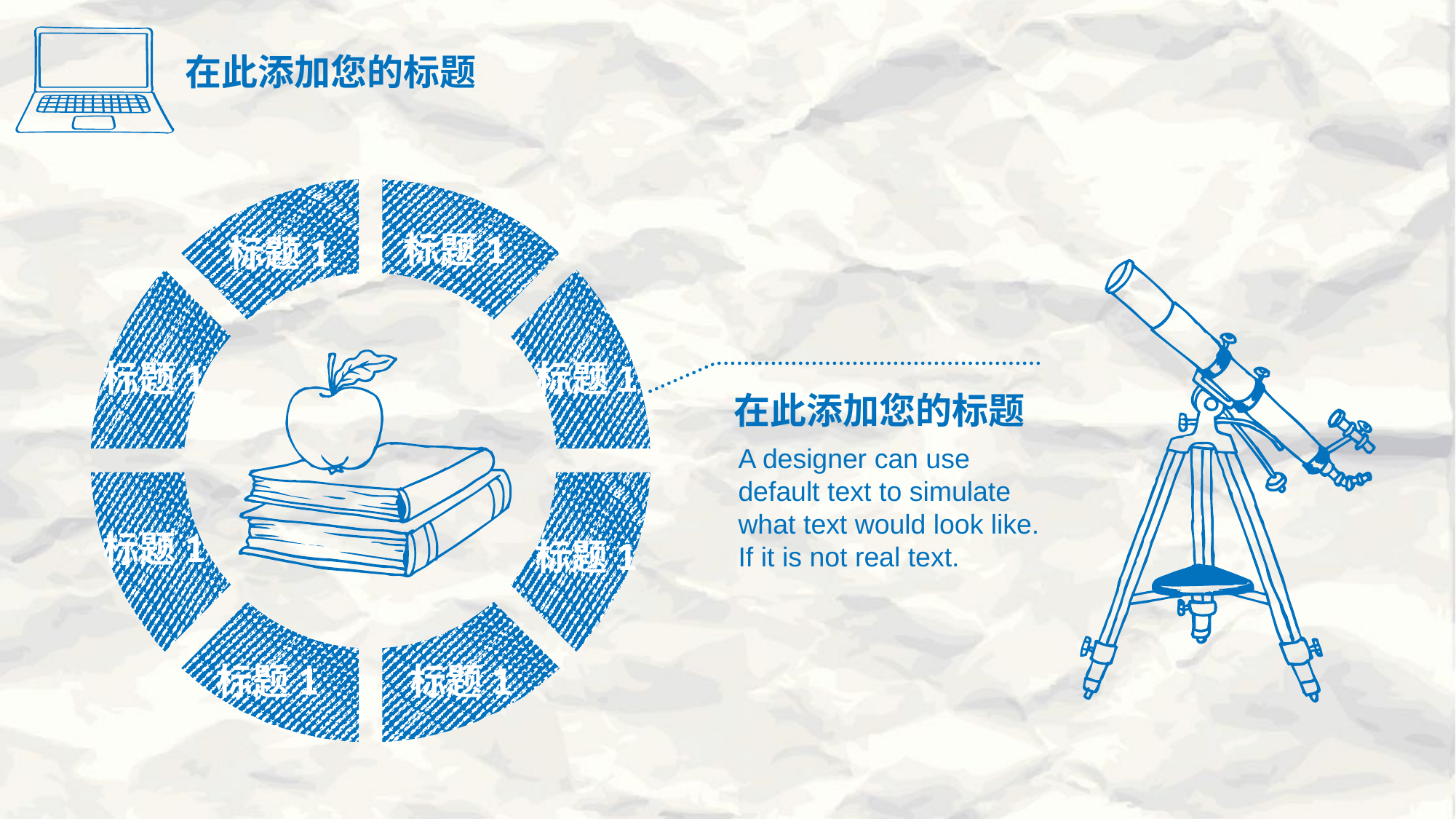

在此添加您的标题

标题1
标题1

标题1
标题1

在此添加您的标题
A designer can use default text to simulate what text would look like. If it is not real text.

标题1
标题1

标题1
标题1